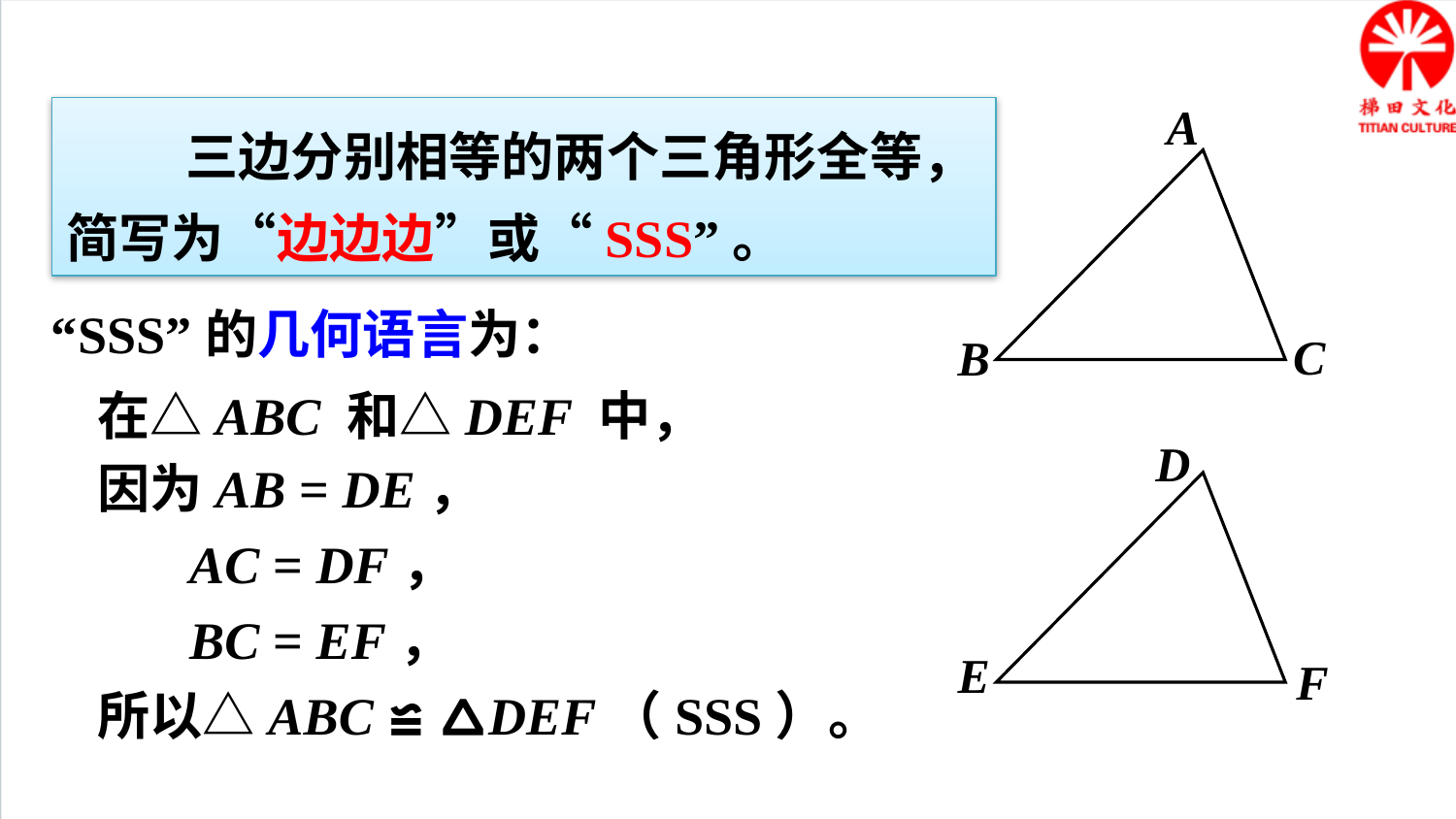

A

C
B
D

E
F
         三边分别相等的两个三角形全等，简写为“边边边”或“SSS”。
“SSS”的几何语言为：
在△ABC 和△DEF 中，
因为AB = DE，
       AC = DF，
       BC = EF，
所以△ABC ≌ △DEF（SSS）。